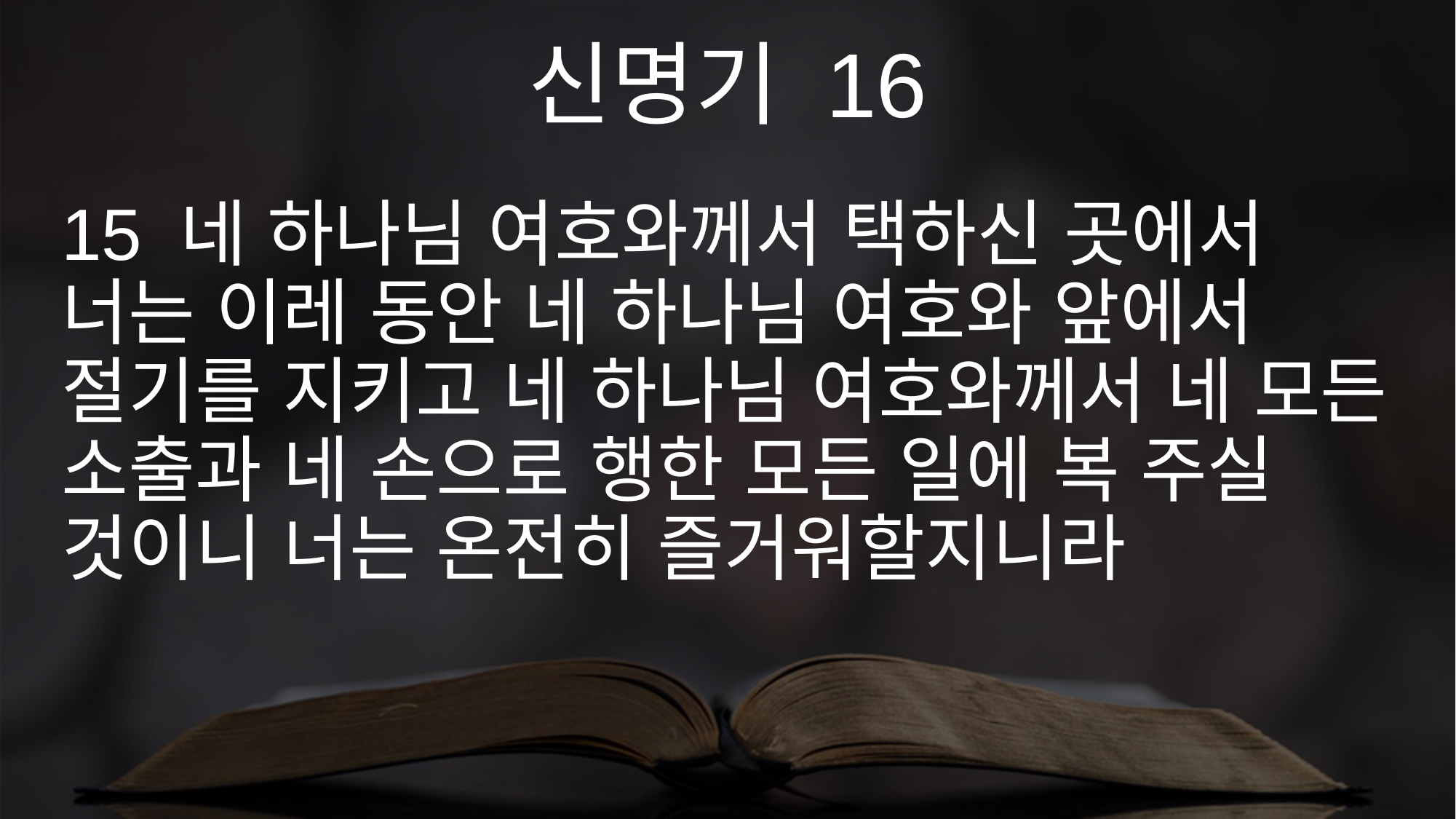

신명기 16
15 네 하나님 여호와께서 택하신 곳에서 너는 이레 동안 네 하나님 여호와 앞에서 절기를 지키고 네 하나님 여호와께서 네 모든 소출과 네 손으로 행한 모든 일에 복 주실 것이니 너는 온전히 즐거워할지니라